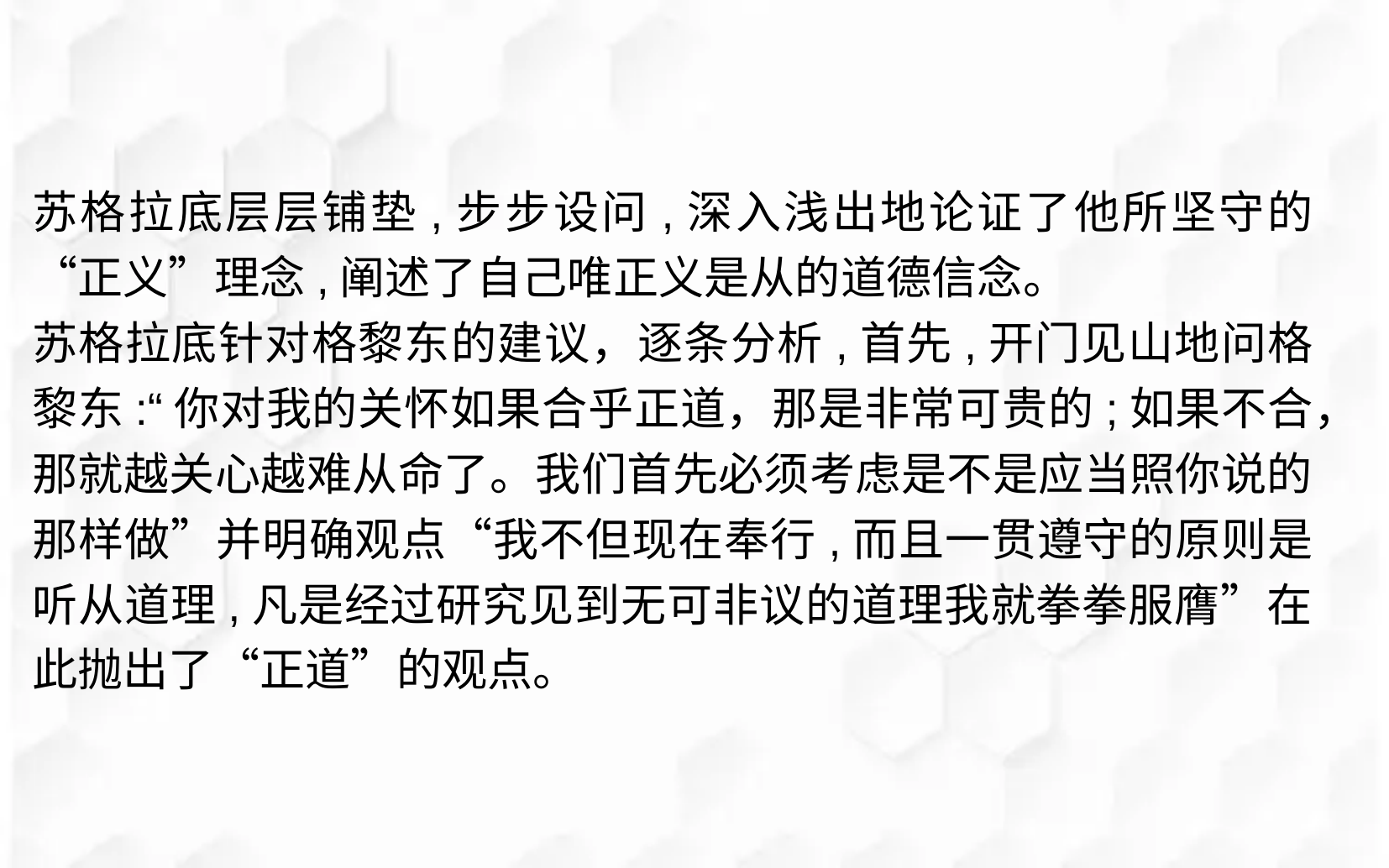

苏格拉底层层铺垫,步步设问,深入浅出地论证了他所坚守的“正义”理念,阐述了自己唯正义是从的道德信念。
苏格拉底针对格黎东的建议，逐条分析,首先,开门见山地问格黎东:“你对我的关怀如果合乎正道，那是非常可贵的;如果不合，那就越关心越难从命了。我们首先必须考虑是不是应当照你说的那样做”并明确观点“我不但现在奉行,而且一贯遵守的原则是听从道理,凡是经过研究见到无可非议的道理我就拳拳服膺”在此抛出了“正道”的观点。